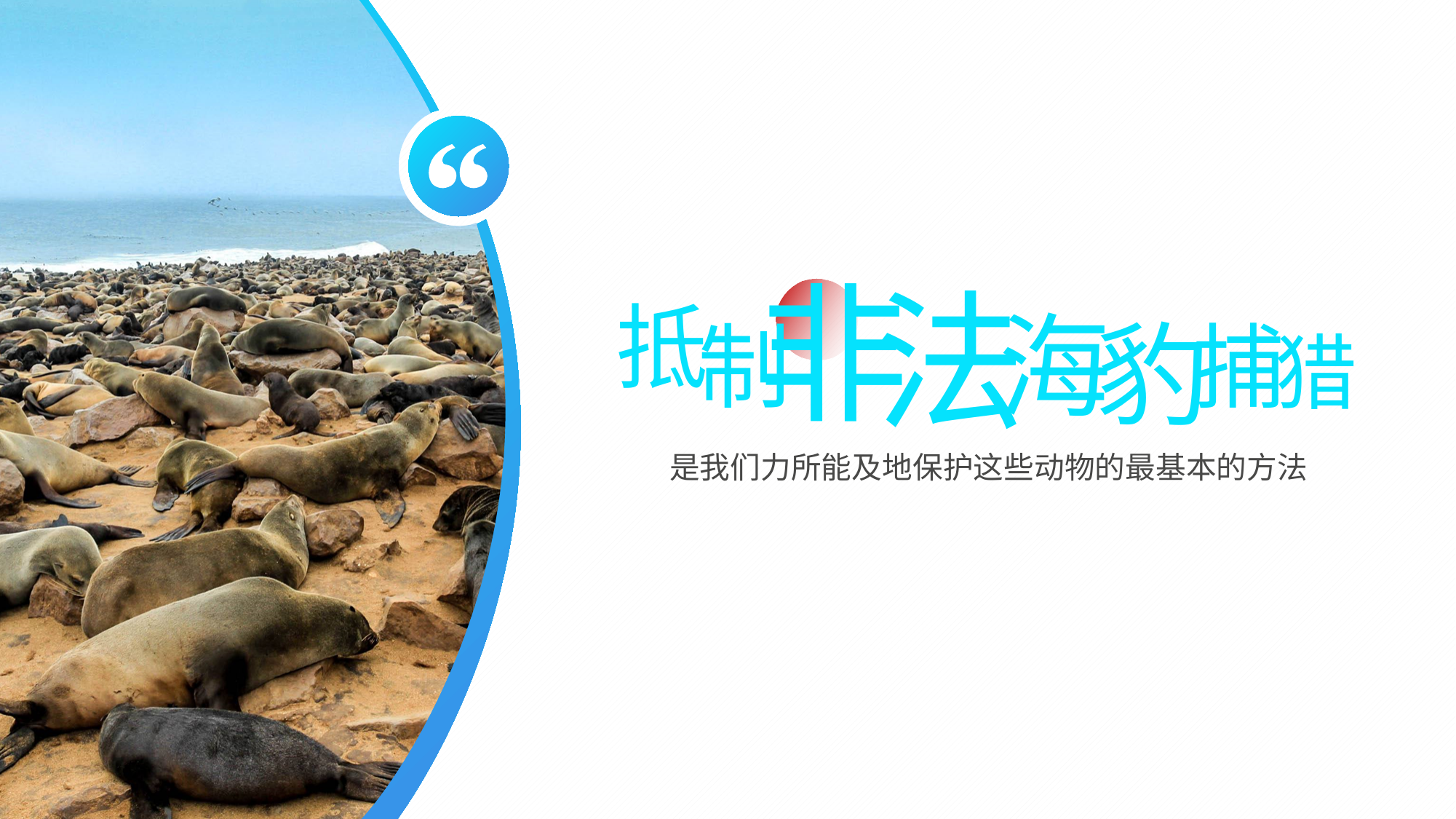

非
法
抵
海
豹
制
捕
猎

是我们力所能及地保护这些动物的最基本的方法
抵制非法的海豹猎捕